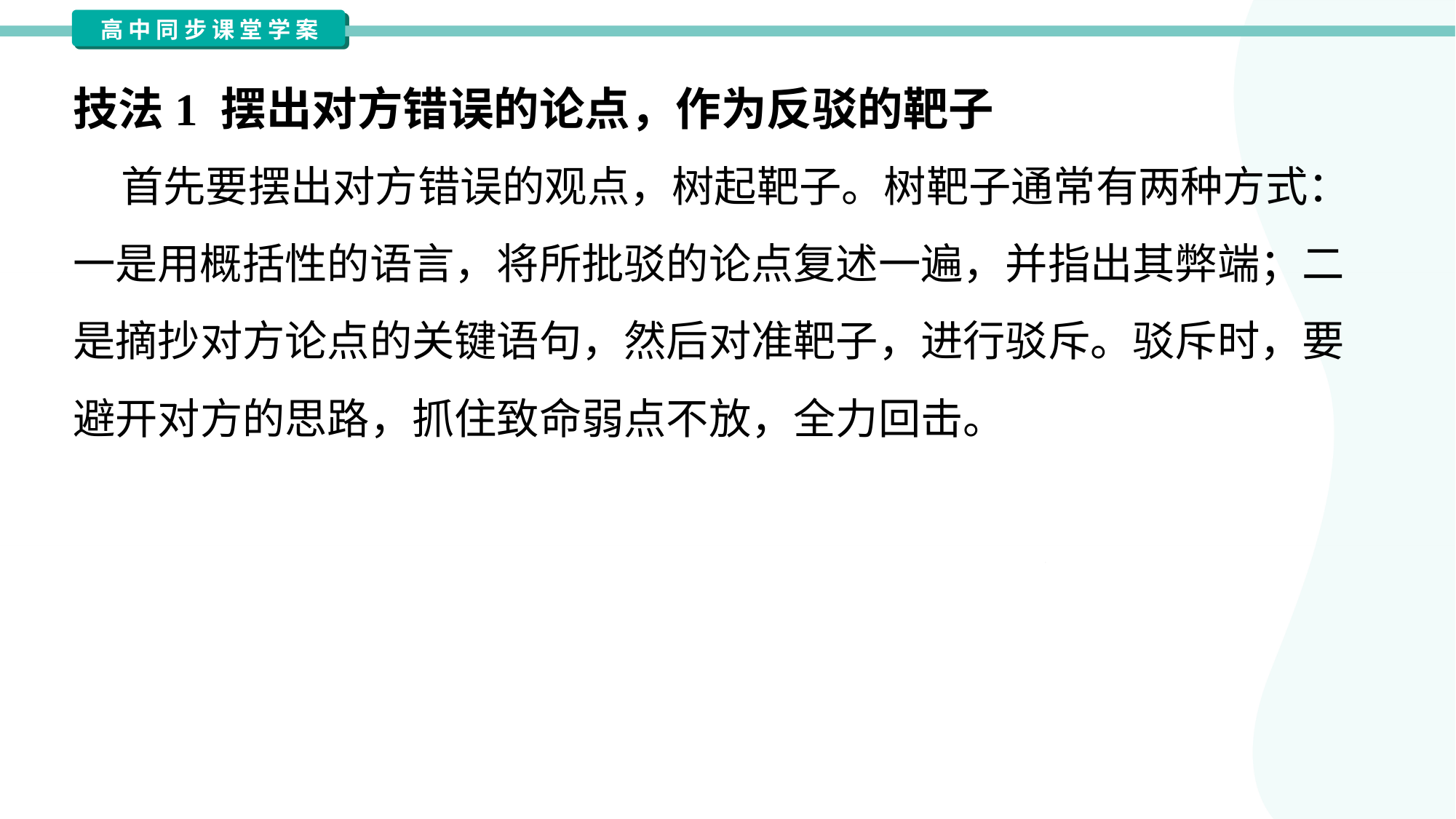

技法1 摆出对方错误的论点，作为反驳的靶子
    首先要摆出对方错误的观点，树起靶子。树靶子通常有两种方式：
一是用概括性的语言，将所批驳的论点复述一遍，并指出其弊端；二
是摘抄对方论点的关键语句，然后对准靶子，进行驳斥。驳斥时，要
避开对方的思路，抓住致命弱点不放，全力回击。